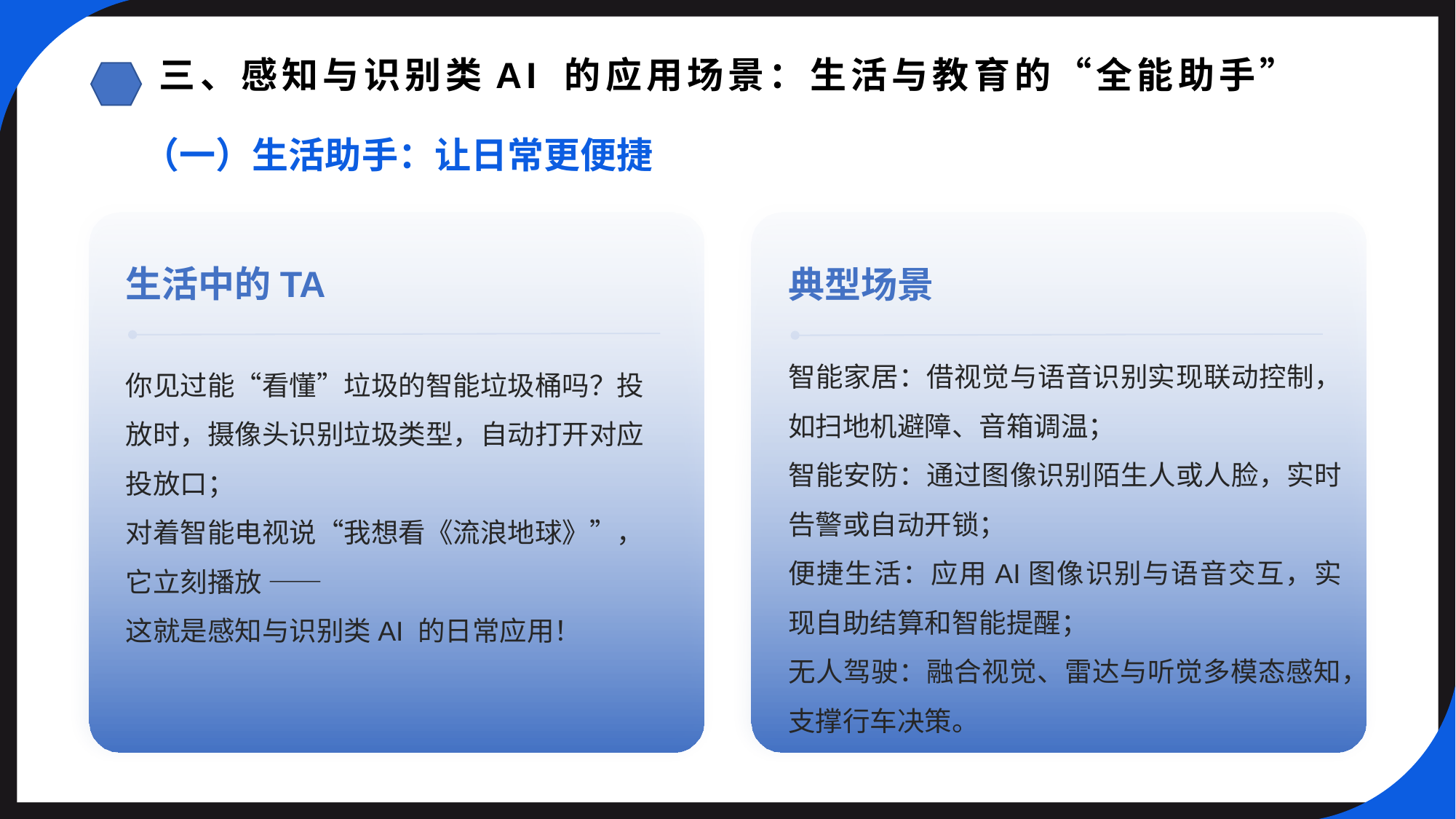

三、感知与识别类AI 的应用场景：生活与教育的“全能助手”
（一）生活助手：让日常更便捷

生活中的TA
典型场景
智能家居：借视觉与语音识别实现联动控制，如扫地机避障、音箱调温；
智能安防：通过图像识别陌生人或人脸，实时告警或自动开锁；
便捷生活：应用AI图像识别与语音交互，实现自助结算和智能提醒；
无人驾驶：融合视觉、雷达与听觉多模态感知，支撑行车决策。
你见过能“看懂”垃圾的智能垃圾桶吗？投放时，摄像头识别垃圾类型，自动打开对应投放口；
对着智能电视说“我想看《流浪地球》”，它立刻播放 ——
这就是感知与识别类AI 的日常应用！